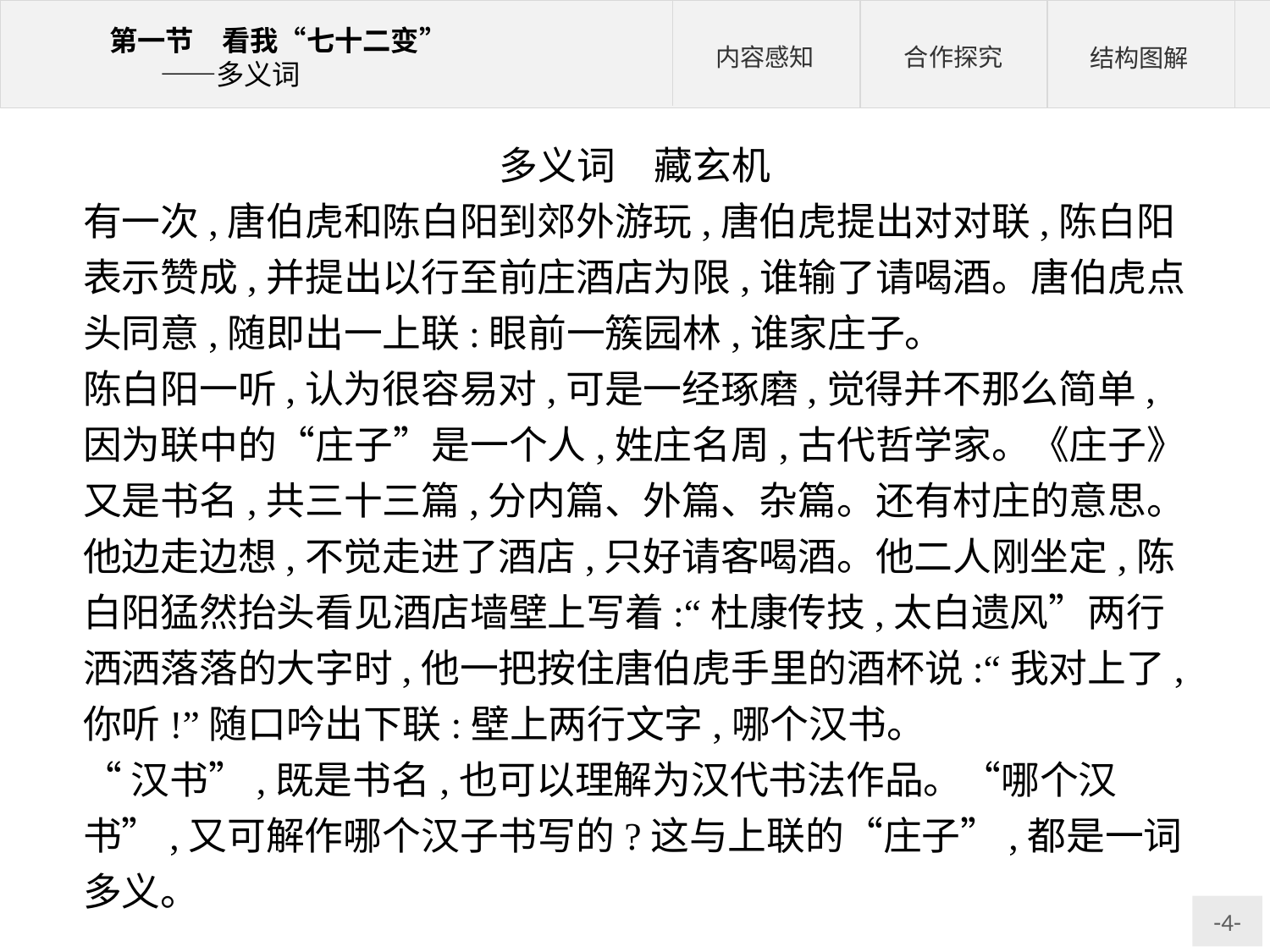

多义词　藏玄机
有一次,唐伯虎和陈白阳到郊外游玩,唐伯虎提出对对联,陈白阳表示赞成,并提出以行至前庄酒店为限,谁输了请喝酒。唐伯虎点头同意,随即出一上联:眼前一簇园林,谁家庄子。
陈白阳一听,认为很容易对,可是一经琢磨,觉得并不那么简单,因为联中的“庄子”是一个人,姓庄名周,古代哲学家。《庄子》又是书名,共三十三篇,分内篇、外篇、杂篇。还有村庄的意思。
他边走边想,不觉走进了酒店,只好请客喝酒。他二人刚坐定,陈白阳猛然抬头看见酒店墙壁上写着:“杜康传技,太白遗风”两行洒洒落落的大字时,他一把按住唐伯虎手里的酒杯说:“我对上了,你听!”随口吟出下联:壁上两行文字,哪个汉书。
“汉书”,既是书名,也可以理解为汉代书法作品。“哪个汉书”,又可解作哪个汉子书写的?这与上联的“庄子”,都是一词多义。